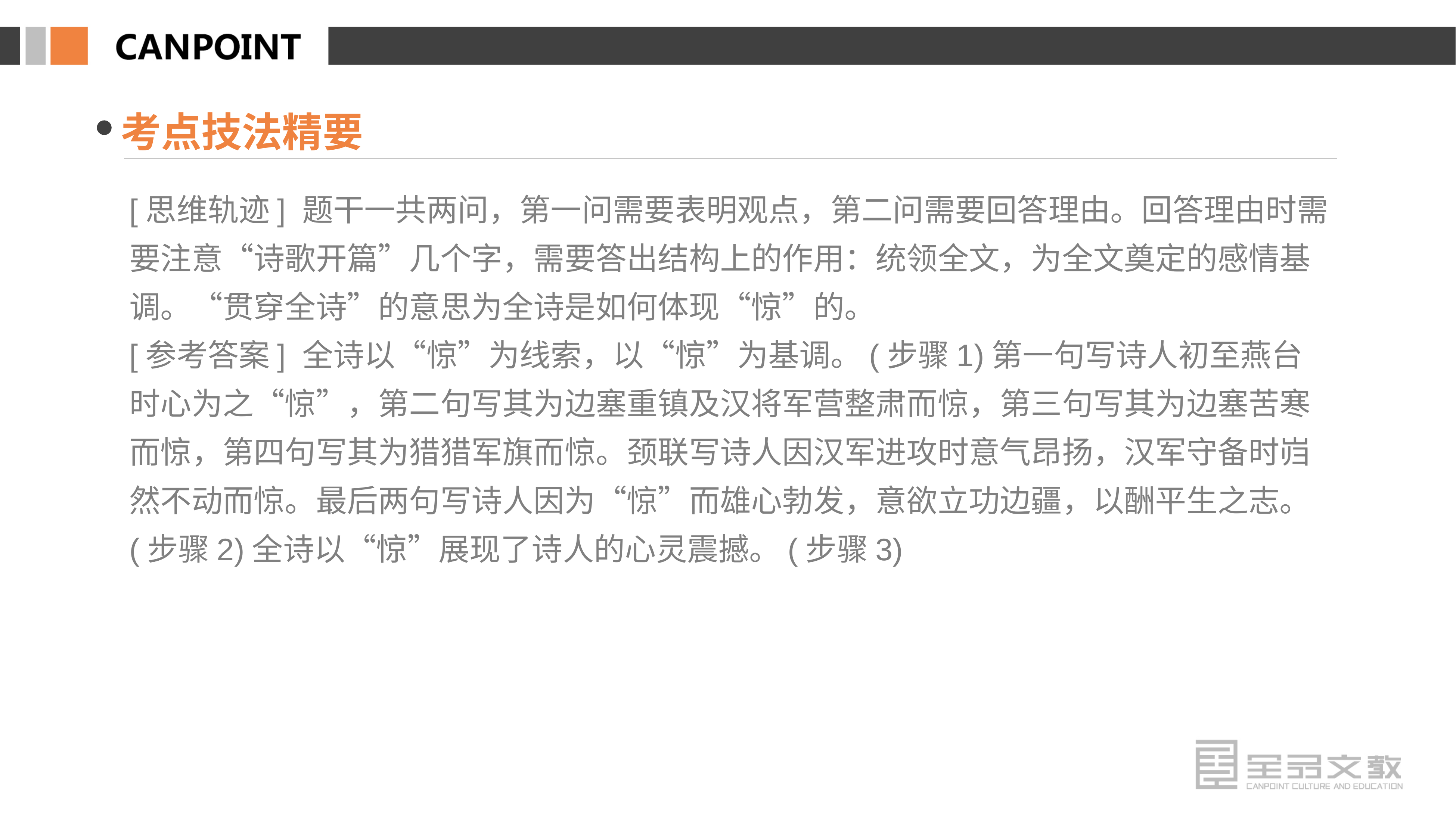

考点技法精要

[思维轨迹] 题干一共两问，第一问需要表明观点，第二问需要回答理由。回答理由时需要注意“诗歌开篇”几个字，需要答出结构上的作用：统领全文，为全文奠定的感情基调。“贯穿全诗”的意思为全诗是如何体现“惊”的。
[参考答案] 全诗以“惊”为线索，以“惊”为基调。(步骤1)第一句写诗人初至燕台时心为之“惊”，第二句写其为边塞重镇及汉将军营整肃而惊，第三句写其为边塞苦寒而惊，第四句写其为猎猎军旗而惊。颈联写诗人因汉军进攻时意气昂扬，汉军守备时岿然不动而惊。最后两句写诗人因为“惊”而雄心勃发，意欲立功边疆，以酬平生之志。(步骤2)全诗以“惊”展现了诗人的心灵震撼。(步骤3)